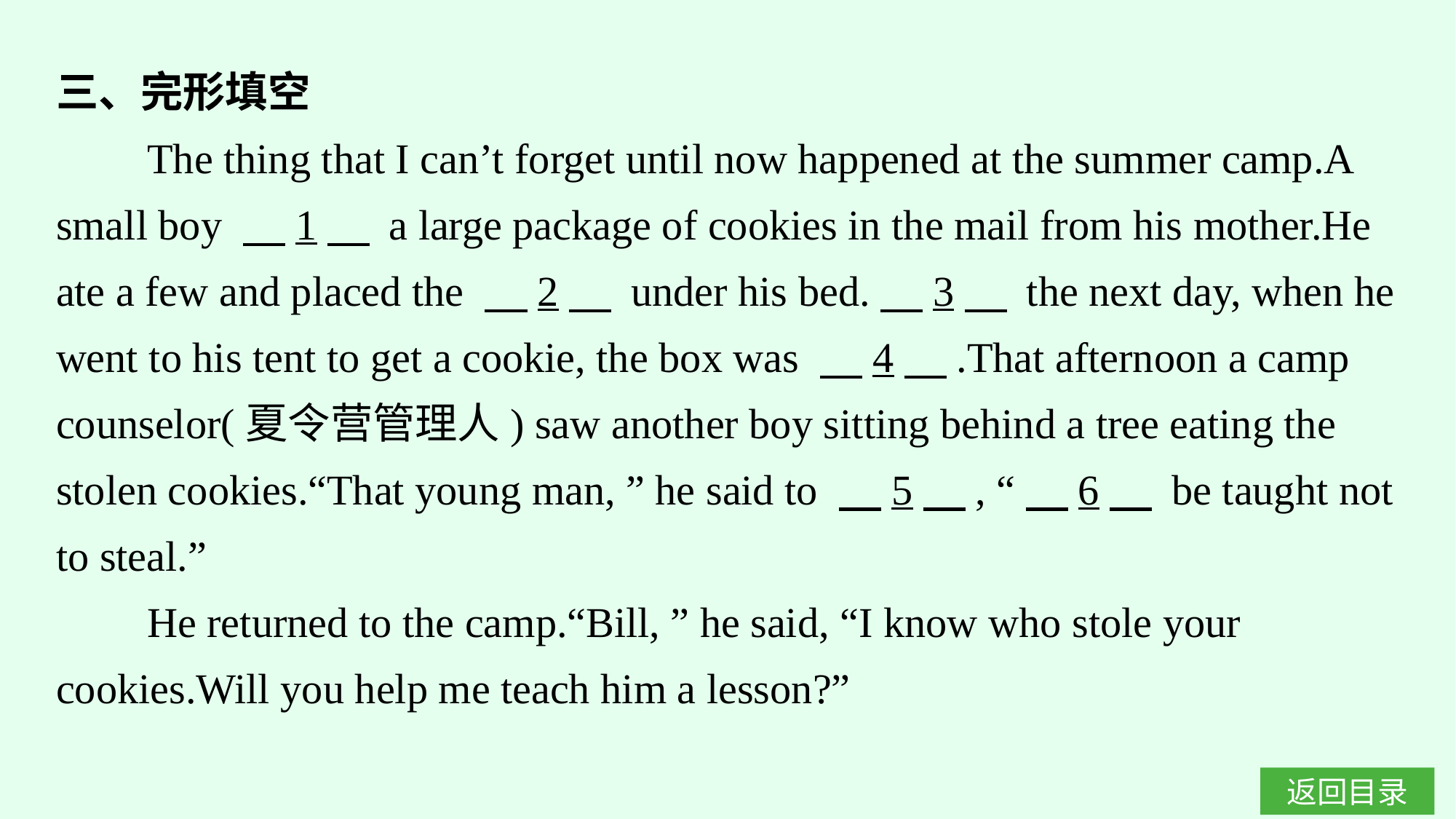

三、完形填空
The thing that I can’t forget until now happened at the summer camp.A small boy 　1　 a large package of cookies in the mail from his mother.He ate a few and placed the 　2　 under his bed.　3　 the next day, when he went to his tent to get a cookie, the box was 　4　.That afternoon a camp counselor(夏令营管理人) saw another boy sitting behind a tree eating the stolen cookies.“That young man, ” he said to 　5　, “　6　 be taught not to steal.”
He returned to the camp.“Bill, ” he said, “I know who stole your cookies.Will you help me teach him a lesson?”